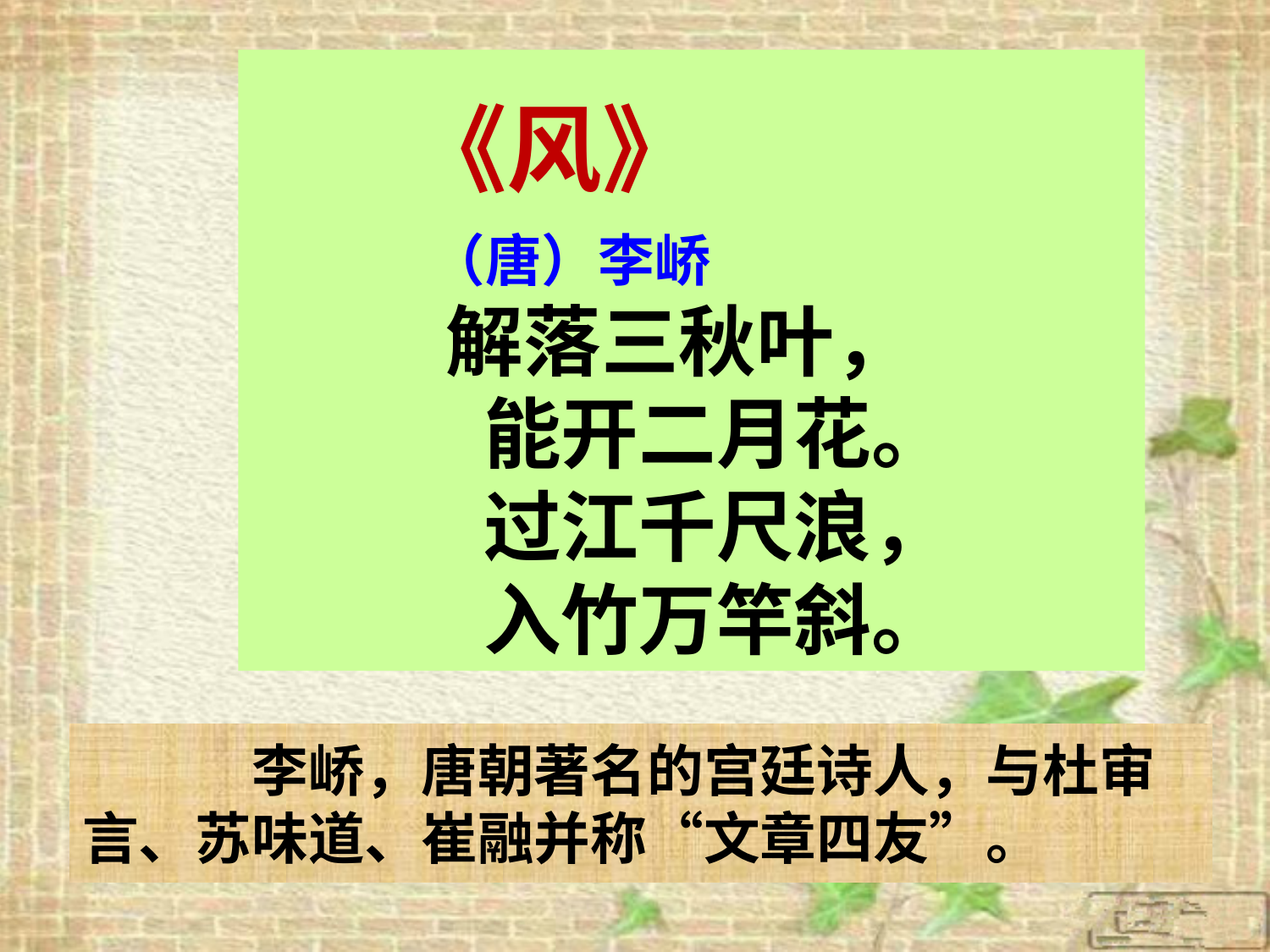

《风》
　　       （唐）李峤
　　  　解落三秋叶，
　　　能开二月花。
　　　过江千尺浪，
　　　入竹万竿斜。
　　　李峤，唐朝著名的宫廷诗人，与杜审言、苏味道、崔融并称“文章四友”。